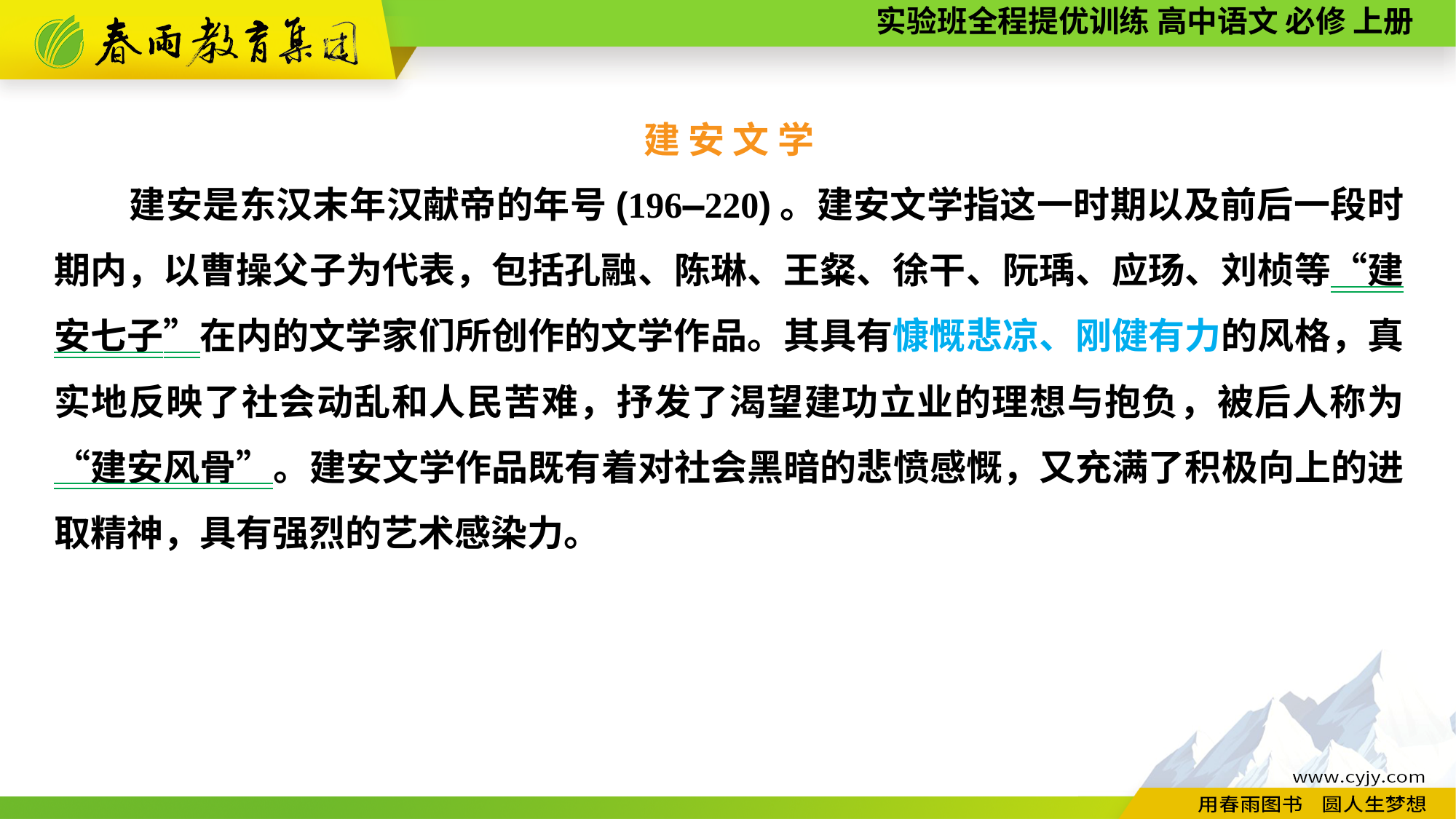

建 安 文 学
建安是东汉末年汉献帝的年号(196—220)。建安文学指这一时期以及前后一段时期内，以曹操父子为代表，包括孔融、陈琳、王粲、徐干、阮瑀、应玚、刘桢等“建安七子”在内的文学家们所创作的文学作品。其具有慷慨悲凉、刚健有力的风格，真实地反映了社会动乱和人民苦难，抒发了渴望建功立业的理想与抱负，被后人称为“建安风骨”。建安文学作品既有着对社会黑暗的悲愤感慨，又充满了积极向上的进取精神，具有强烈的艺术感染力。